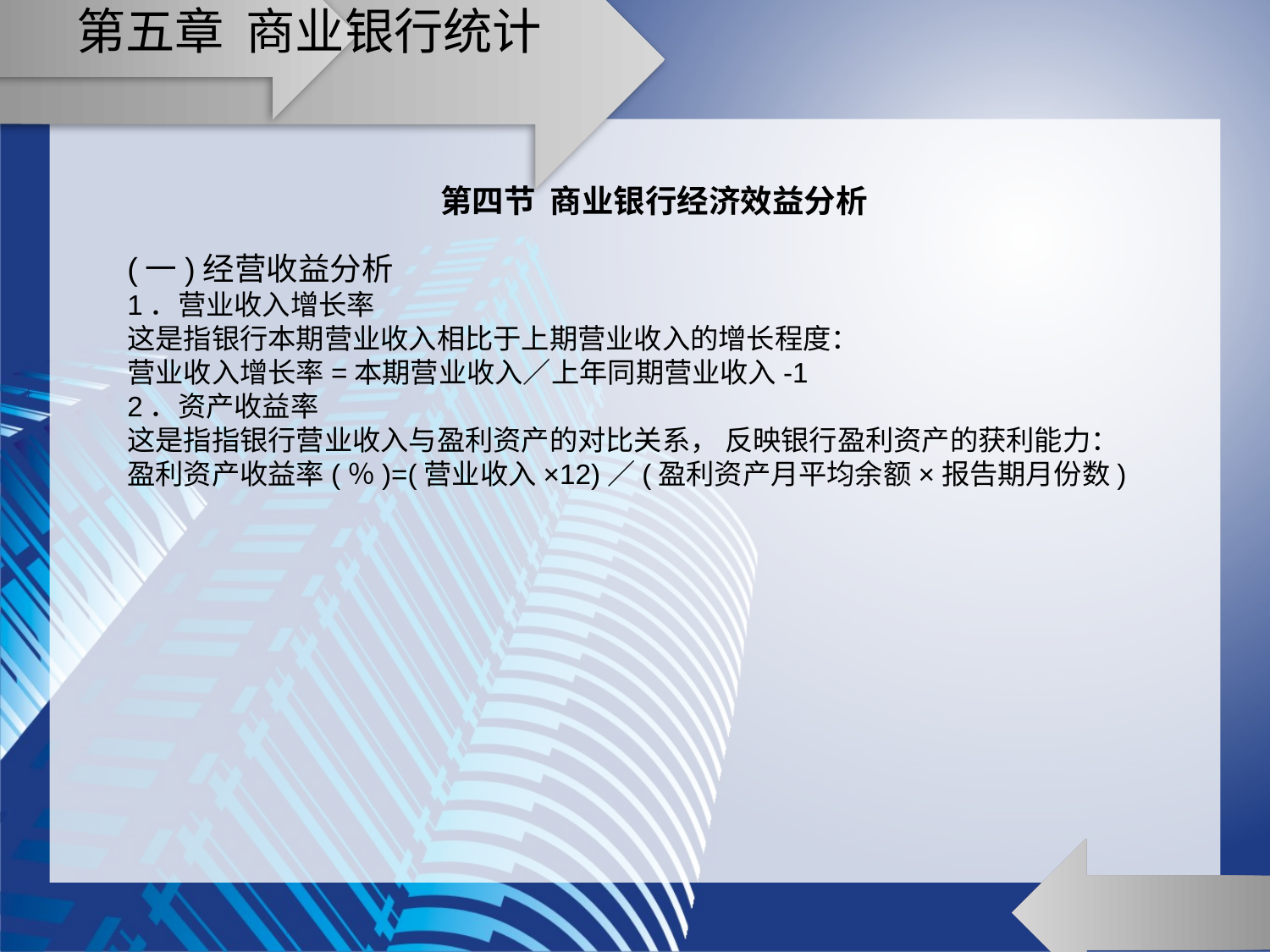

# 第五章  商业银行统计
第四节  商业银行经济效益分析
(一)经营收益分析
1．营业收入增长率
这是指银行本期营业收入相比于上期营业收入的增长程度：
营业收入增长率=本期营业收入／上年同期营业收入-1
2．资产收益率
这是指指银行营业收入与盈利资产的对比关系， 反映银行盈利资产的获利能力：
盈利资产收益率(％)=(营业收入×12)／(盈利资产月平均余额×报告期月份数)